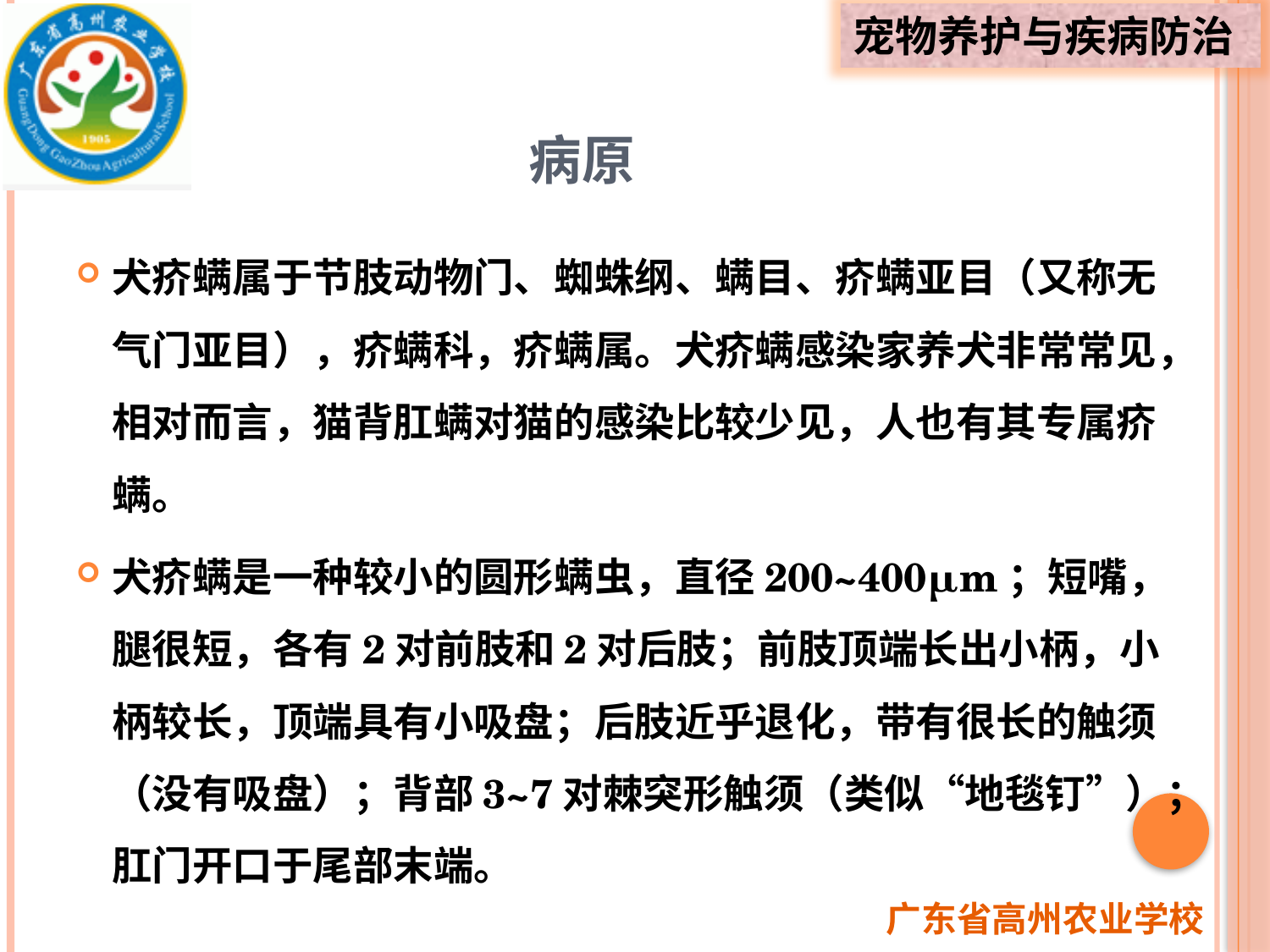

# 病原
犬疥螨属于节肢动物门、蜘蛛纲、螨目、疥螨亚目（又称无气门亚目），疥螨科，疥螨属。犬疥螨感染家养犬非常常见，相对而言，猫背肛螨对猫的感染比较少见，人也有其专属疥螨。
犬疥螨是一种较小的圆形螨虫，直径200~400μm；短嘴，腿很短，各有2对前肢和2对后肢；前肢顶端长出小柄，小柄较长，顶端具有小吸盘；后肢近乎退化，带有很长的触须（没有吸盘）；背部3~7对棘突形触须（类似“地毯钉”）；肛门开口于尾部末端。